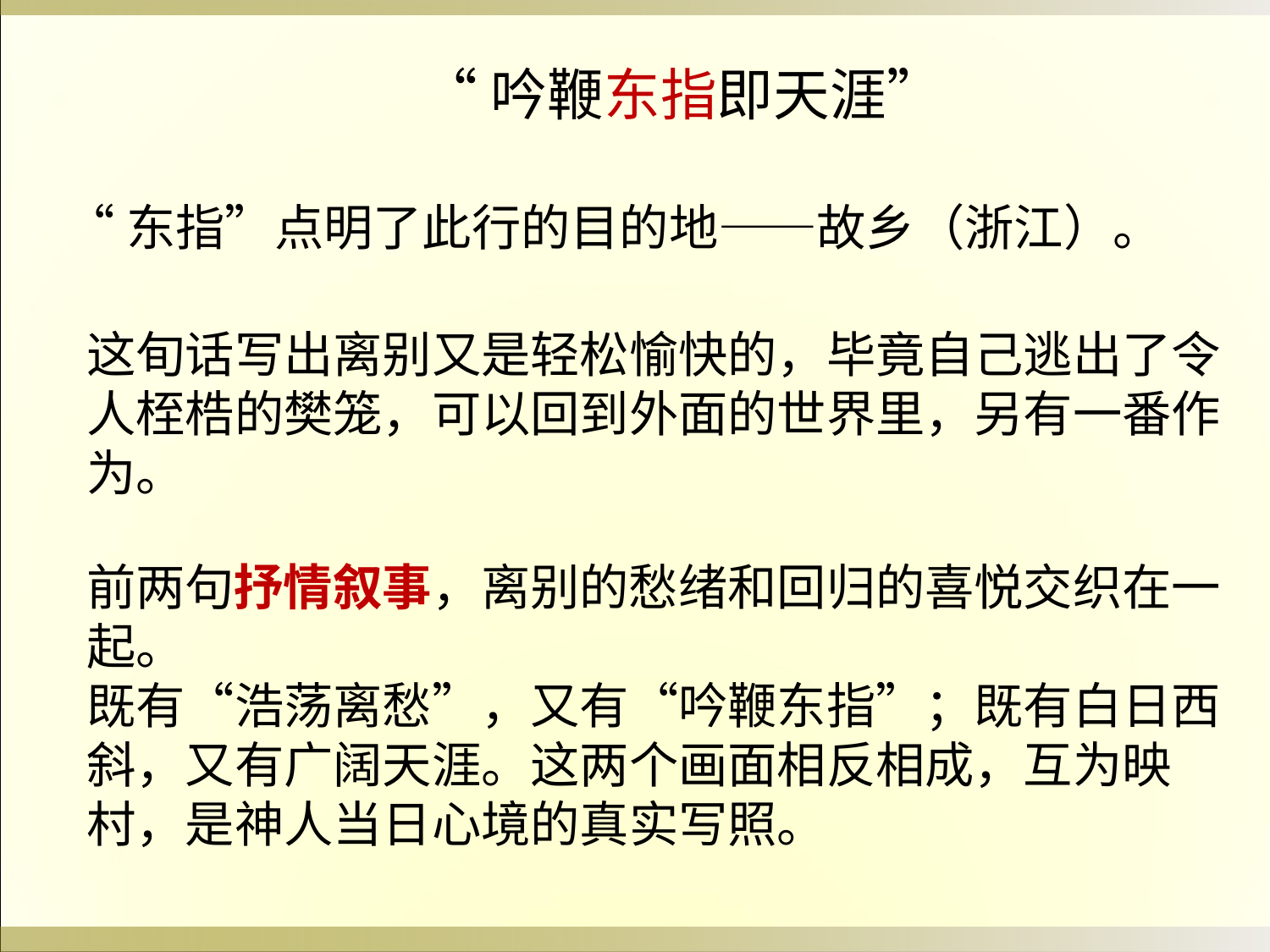

“吟鞭东指即天涯”
“东指”点明了此行的目的地——故乡（浙江）。
这旬话写出离别又是轻松愉快的，毕竟自己逃出了令人桎梏的樊笼，可以回到外面的世界里，另有一番作为。
前两句抒情叙事，离别的愁绪和回归的喜悦交织在一起。
既有“浩荡离愁”，又有“吟鞭东指”；既有白日西斜，又有广阔天涯。这两个画面相反相成，互为映村，是神人当日心境的真实写照。